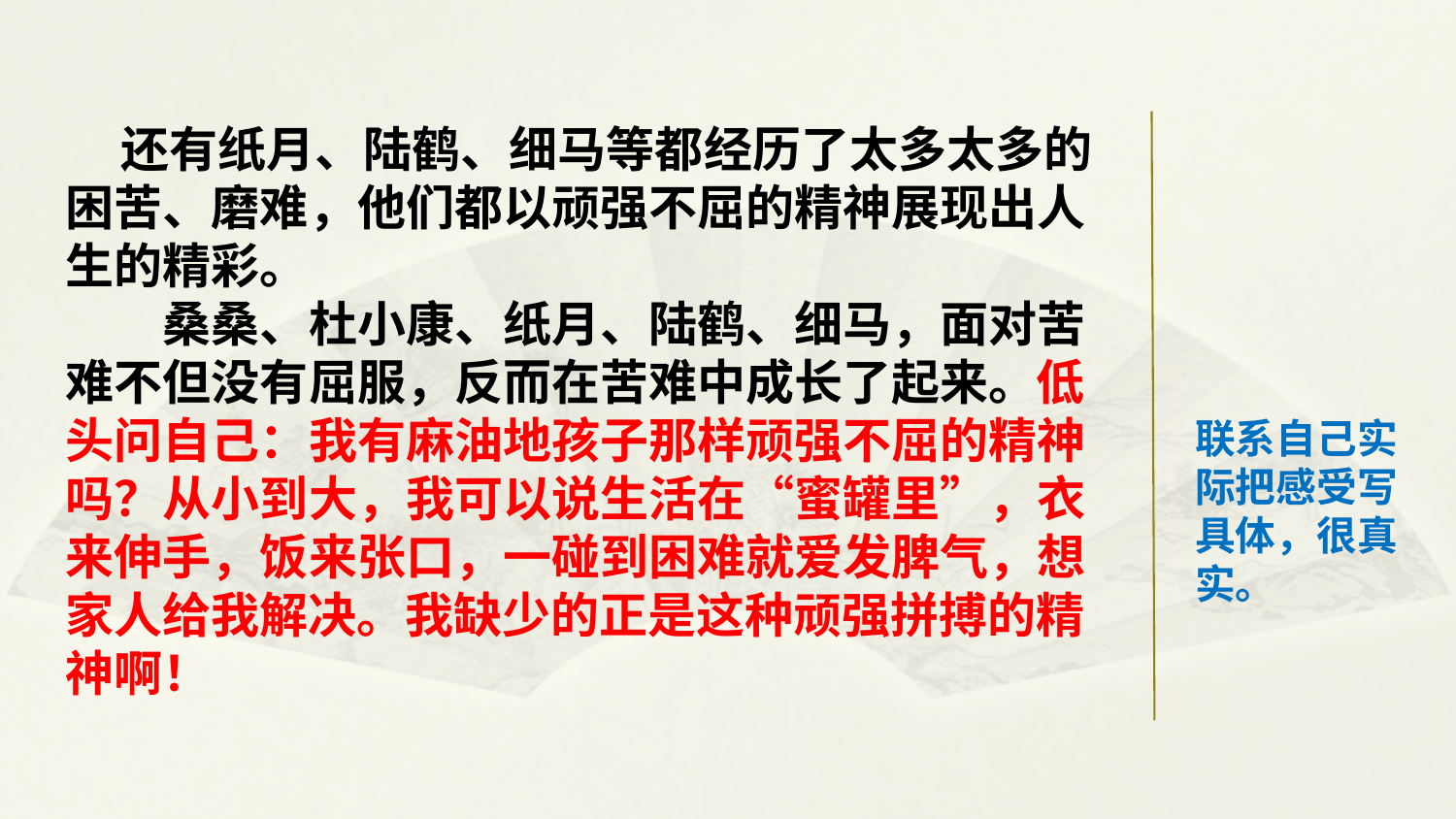

还有纸月、陆鹤、细马等都经历了太多太多的困苦、磨难，他们都以顽强不屈的精神展现出人生的精彩。
　　桑桑、杜小康、纸月、陆鹤、细马，面对苦难不但没有屈服，反而在苦难中成长了起来。低头问自己：我有麻油地孩子那样顽强不屈的精神吗？从小到大，我可以说生活在“蜜罐里”，衣来伸手，饭来张口，一碰到困难就爱发脾气，想家人给我解决。我缺少的正是这种顽强拼搏的精神啊！
联系自己实际把感受写具体，很真实。